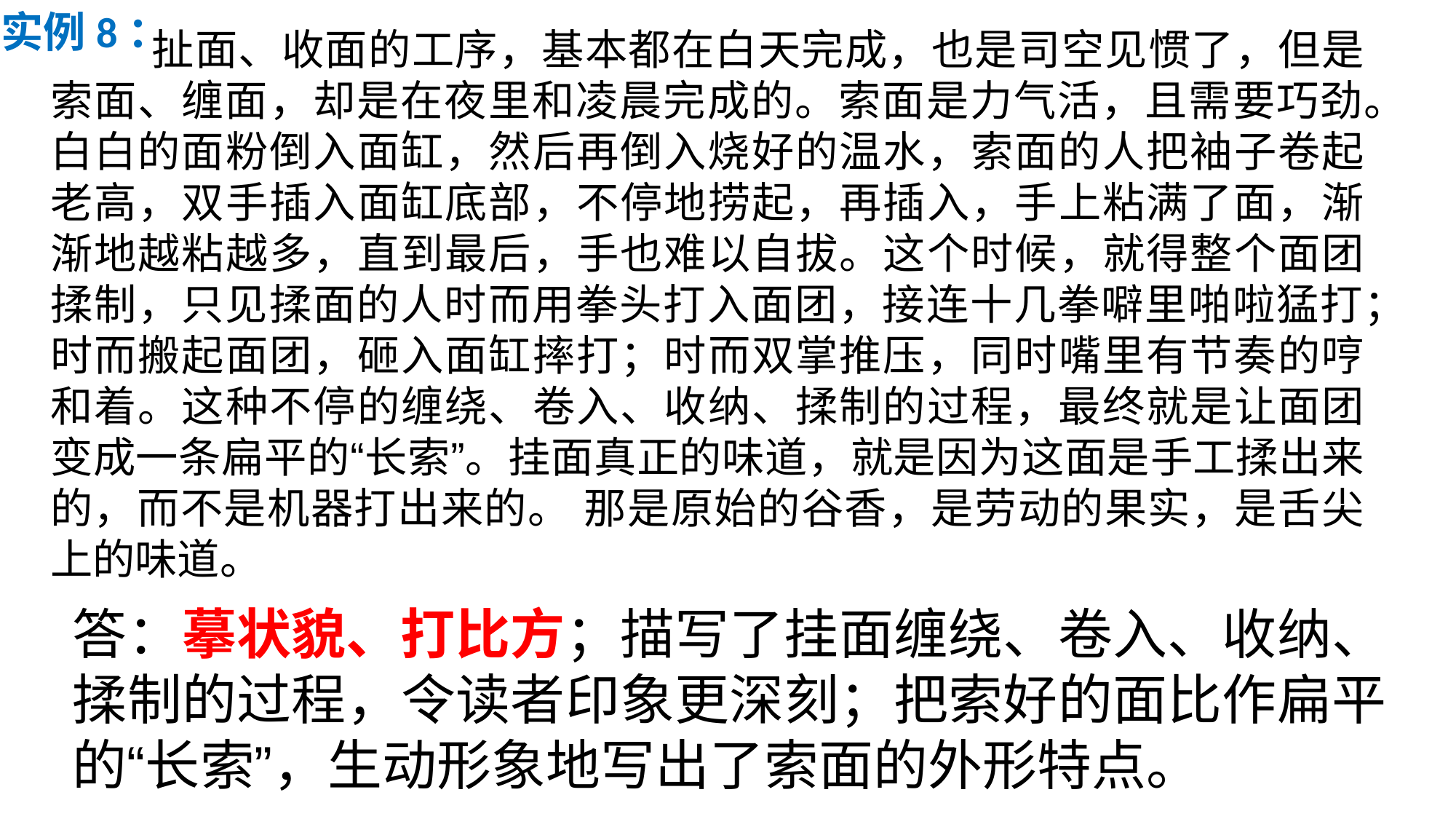

实例8：
     扯面、收面的工序，基本都在白天完成，也是司空见惯了，但是索面、缠面，却是在夜里和凌晨完成的。索面是力气活，且需要巧劲。白白的面粉倒入面缸，然后再倒入烧好的温水，索面的人把袖子卷起老高，双手插入面缸底部，不停地捞起，再插入，手上粘满了面，渐渐地越粘越多，直到最后，手也难以自拔。这个时候，就得整个面团揉制，只见揉面的人时而用拳头打入面团，接连十几拳噼里啪啦猛打；时而搬起面团，砸入面缸摔打；时而双掌推压，同时嘴里有节奏的哼和着。这种不停的缠绕、卷入、收纳、揉制的过程，最终就是让面团变成一条扁平的“长索”。挂面真正的味道，就是因为这面是手工揉出来的，而不是机器打出来的。 那是原始的谷香，是劳动的果实，是舌尖上的味道。
答：摹状貌、打比方；描写了挂面缠绕、卷入、收纳、揉制的过程，令读者印象更深刻；把索好的面比作扁平的“长索”，生动形象地写出了索面的外形特点。